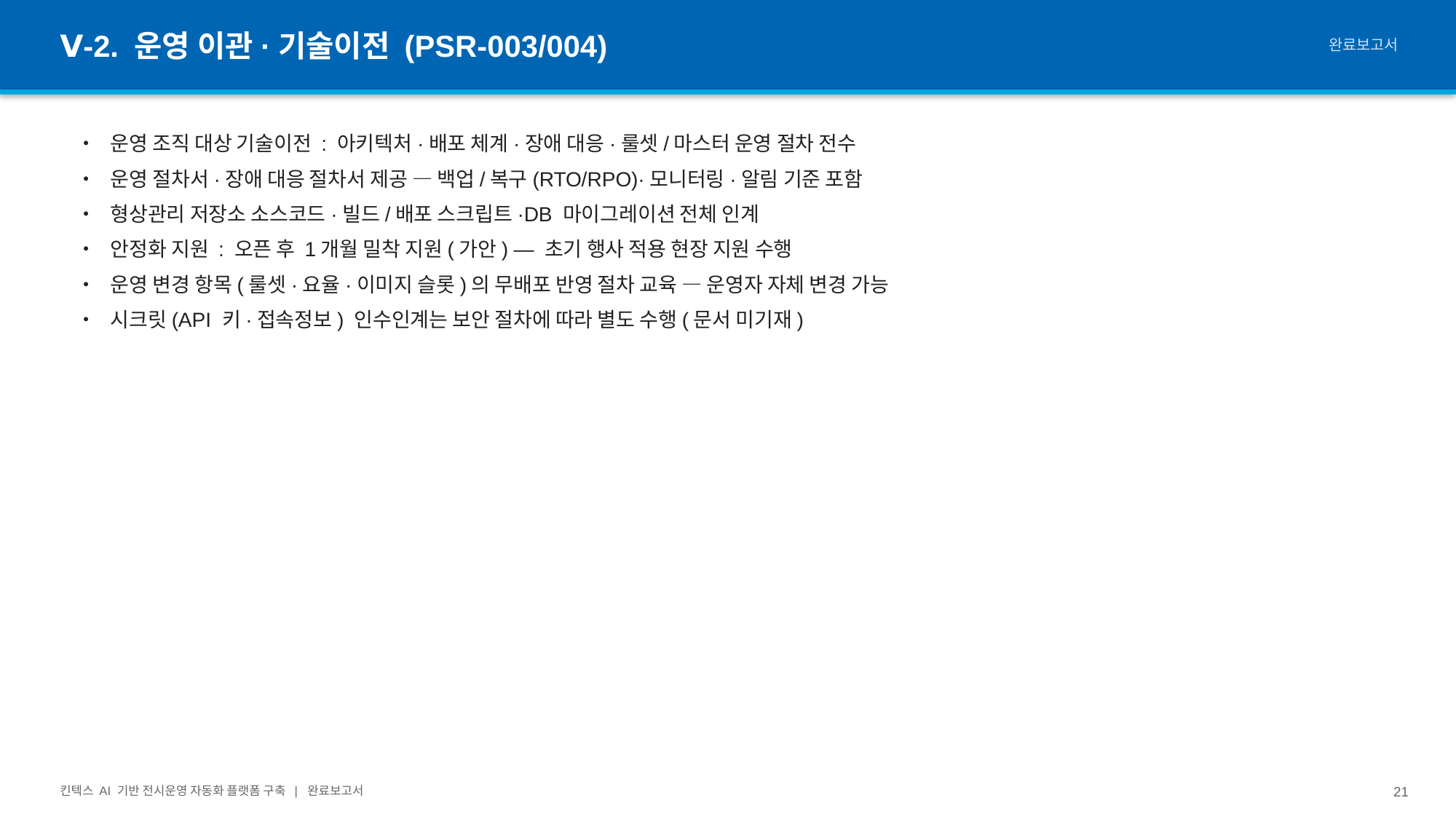

Ⅴ-2. 운영 이관·기술이전 (PSR-003/004)
완료보고서

•  운영 조직 대상 기술이전 : 아키텍처·배포 체계·장애 대응·룰셋/마스터 운영 절차 전수
•  운영 절차서·장애 대응 절차서 제공 — 백업/복구(RTO/RPO)·모니터링·알림 기준 포함
•  형상관리 저장소 소스코드·빌드/배포 스크립트·DB 마이그레이션 전체 인계
•  안정화 지원 : 오픈 후 1개월 밀착 지원(가안) — 초기 행사 적용 현장 지원 수행
•  운영 변경 항목(룰셋·요율·이미지 슬롯)의 무배포 반영 절차 교육 — 운영자 자체 변경 가능
•  시크릿(API 키·접속정보) 인수인계는 보안 절차에 따라 별도 수행(문서 미기재)
킨텍스 AI 기반 전시운영 자동화 플랫폼 구축  |  완료보고서
21